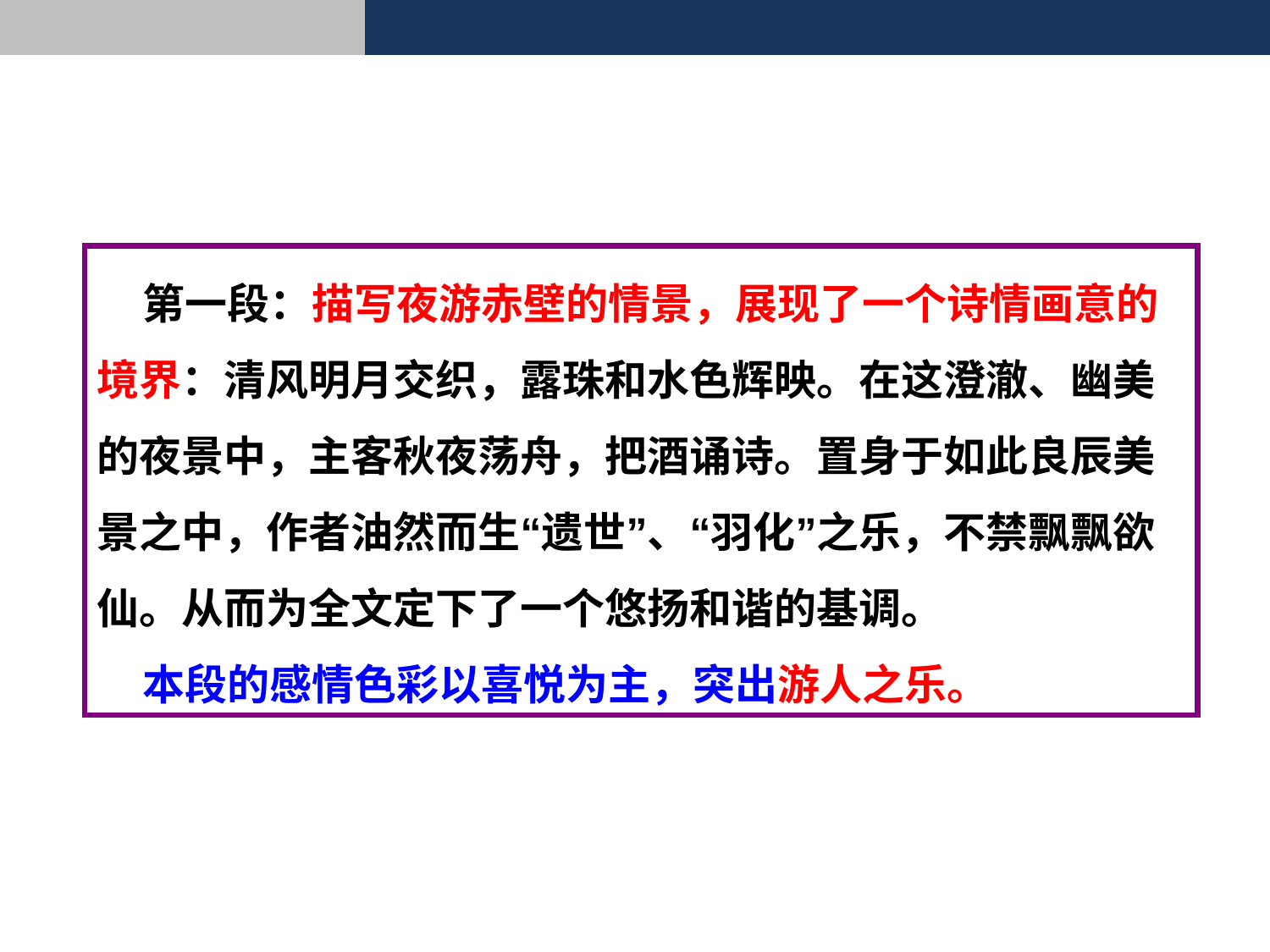

第一段：描写夜游赤壁的情景，展现了一个诗情画意的境界：清风明月交织，露珠和水色辉映。在这澄澈、幽美的夜景中，主客秋夜荡舟，把酒诵诗。置身于如此良辰美景之中，作者油然而生“遗世”、“羽化”之乐，不禁飘飘欲仙。从而为全文定下了一个悠扬和谐的基调。
   本段的感情色彩以喜悦为主，突出游人之乐。